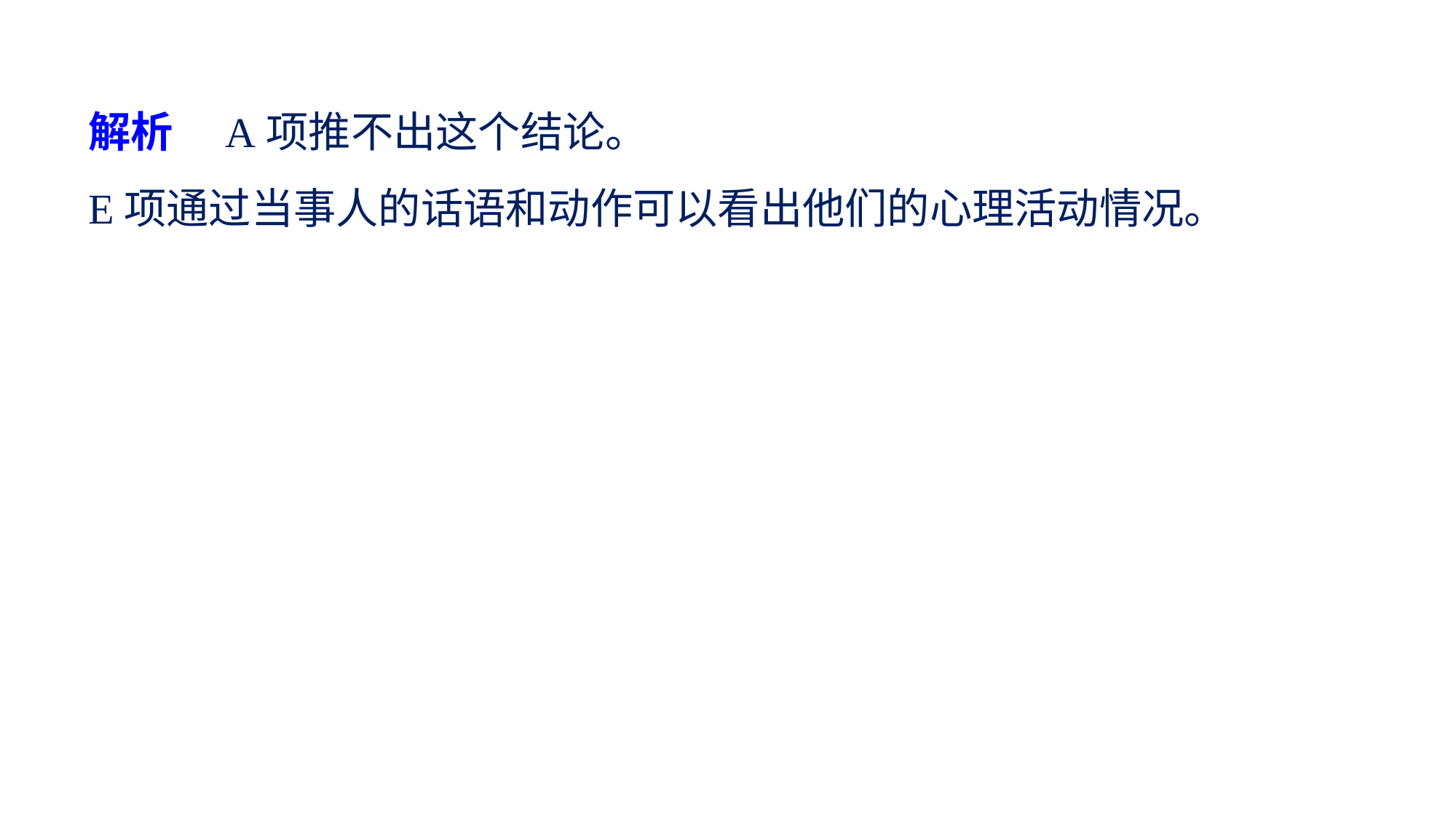

解析　A项推不出这个结论。
E项通过当事人的话语和动作可以看出他们的心理活动情况。